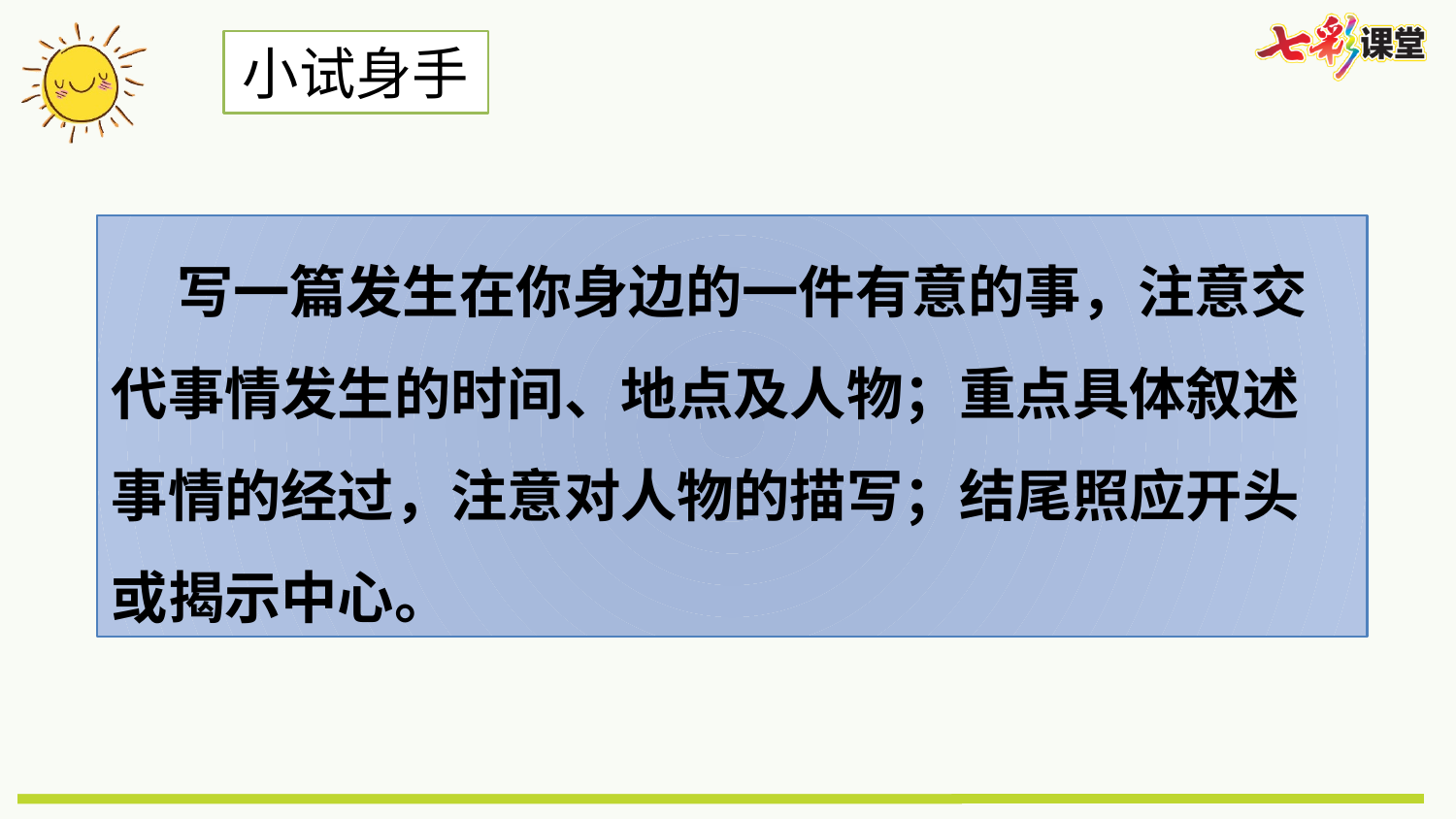

小试身手
    写一篇发生在你身边的一件有意的事，注意交代事情发生的时间、地点及人物；重点具体叙述事情的经过，注意对人物的描写；结尾照应开头或揭示中心。